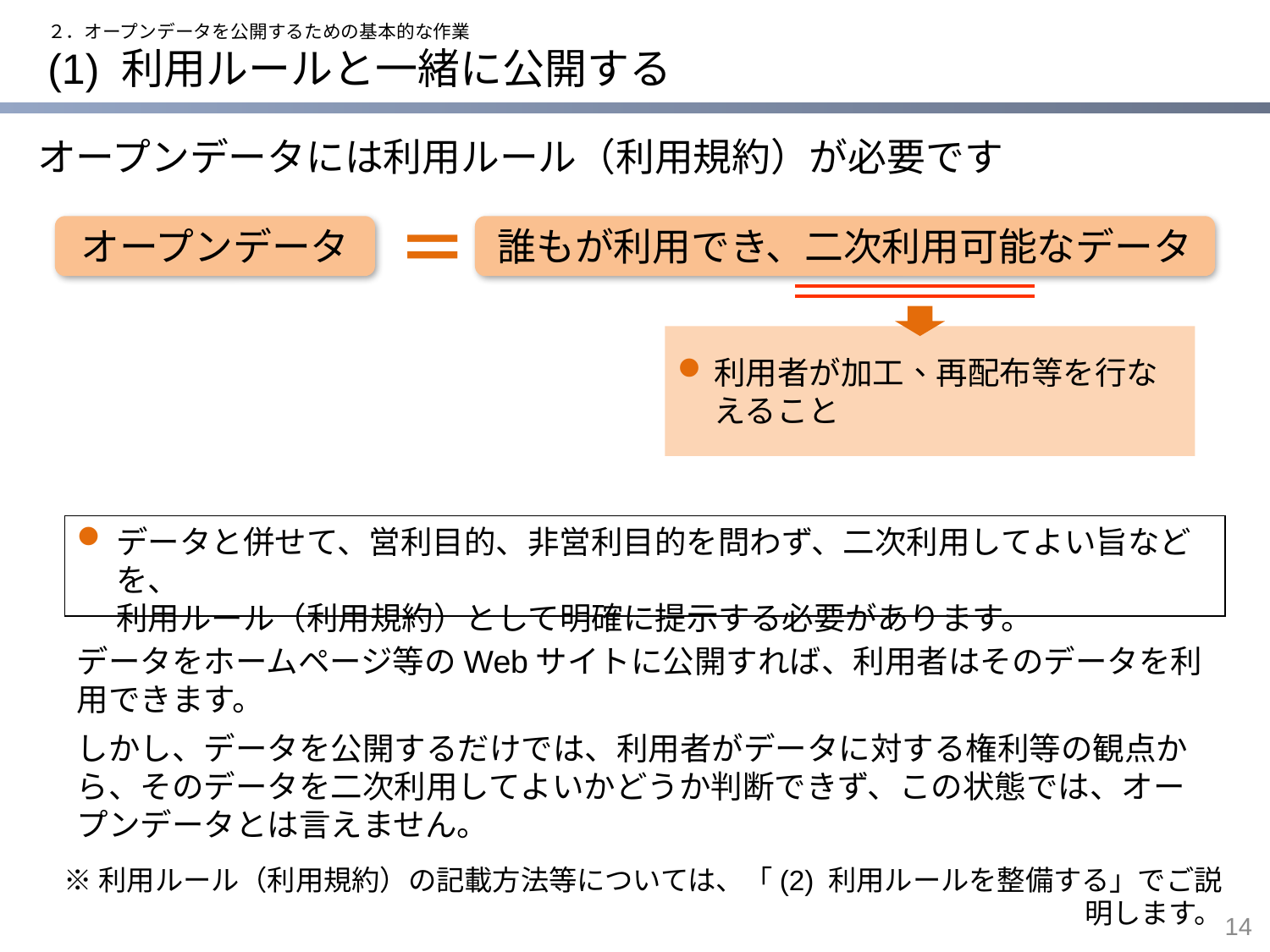

２．オープンデータを公開するための基本的な作業
# (1) 利用ルールと一緒に公開する
オープンデータには利用ルール（利用規約）が必要です
オープンデータ
＝
誰もが利用でき、二次利用可能なデータ

利用者が加工、再配布等を行なえること
データと併せて、営利目的、非営利目的を問わず、二次利用してよい旨などを、
利用ルール（利用規約）として明確に提示する必要があります。
データをホームページ等のWebサイトに公開すれば、利用者はそのデータを利用できます。
しかし、データを公開するだけでは、利用者がデータに対する権利等の観点から、そのデータを二次利用してよいかどうか判断できず、この状態では、オープンデータとは言えません。
※利用ルール（利用規約）の記載方法等については、「(2) 利用ルールを整備する」でご説明します。
14